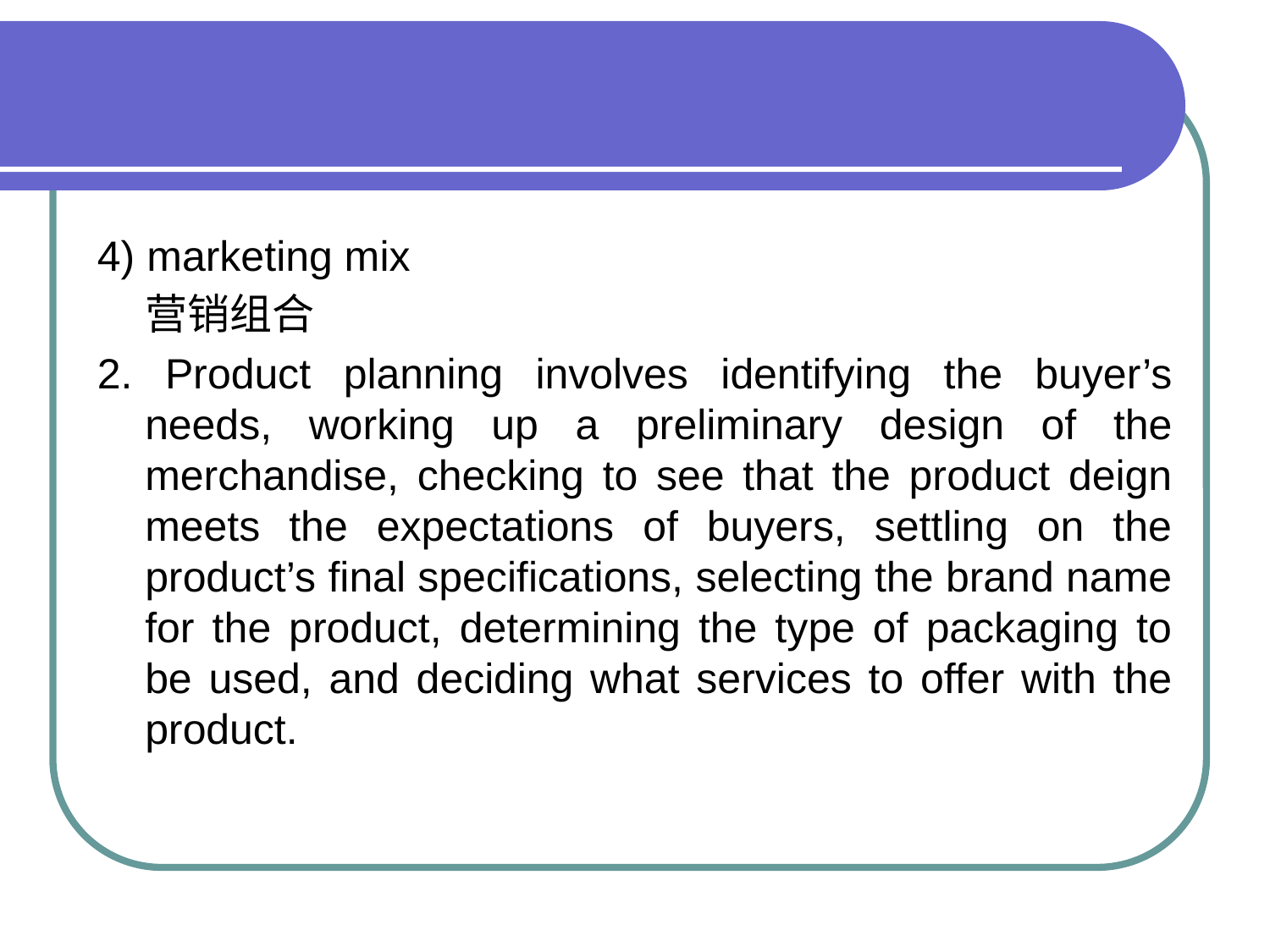

#
4) marketing mix
    营销组合
2. Product planning involves identifying the buyer’s needs, working up a preliminary design of the merchandise, checking to see that the product deign meets the expectations of buyers, settling on the product’s final specifications, selecting the brand name for the product, determining the type of packaging to be used, and deciding what services to offer with the product.